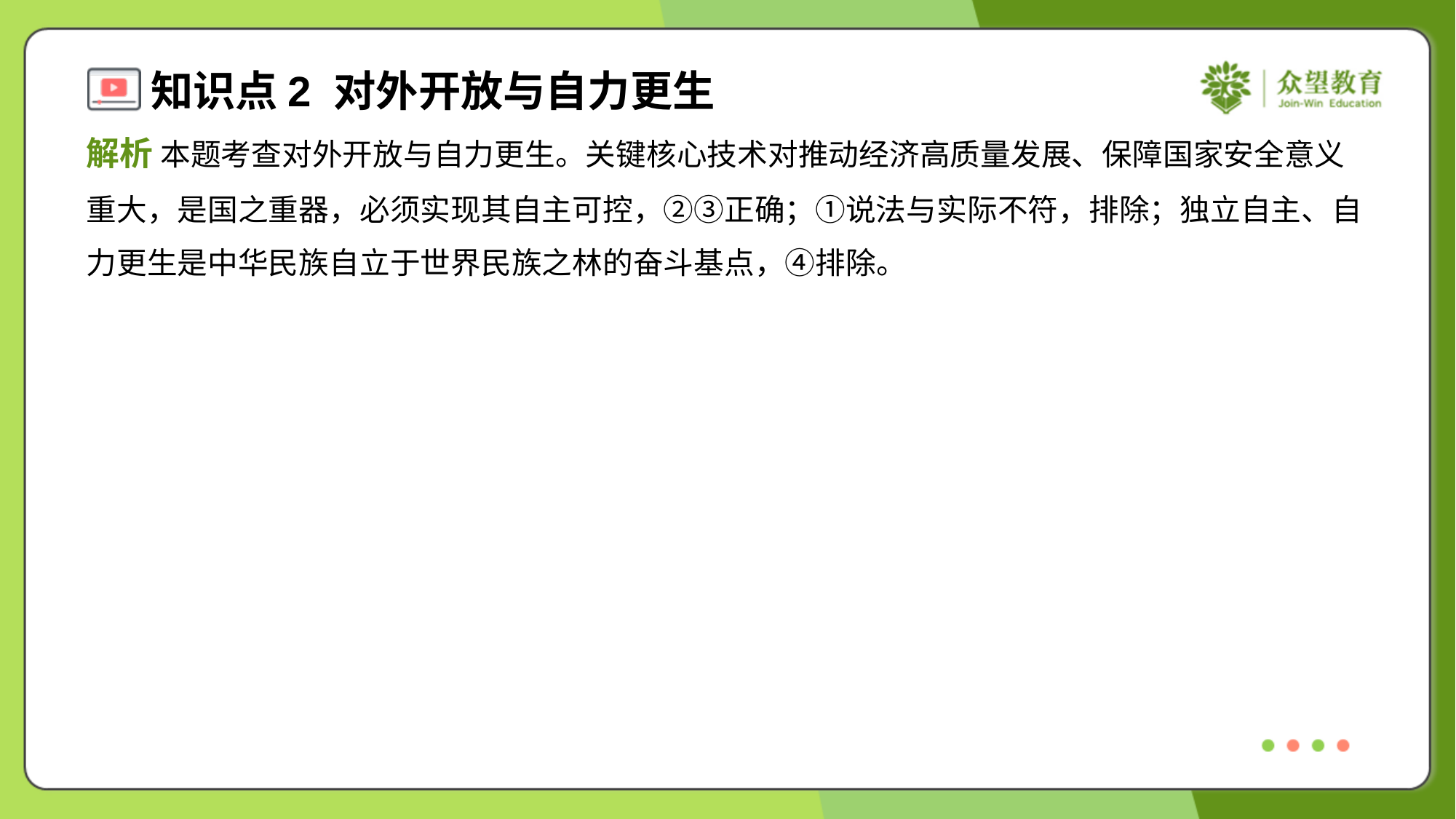

解析 本题考查对外开放与自力更生。关键核心技术对推动经济高质量发展、保障国家安全意义
重大，是国之重器，必须实现其自主可控，②③正确；①说法与实际不符，排除；独立自主、自
力更生是中华民族自立于世界民族之林的奋斗基点，④排除。